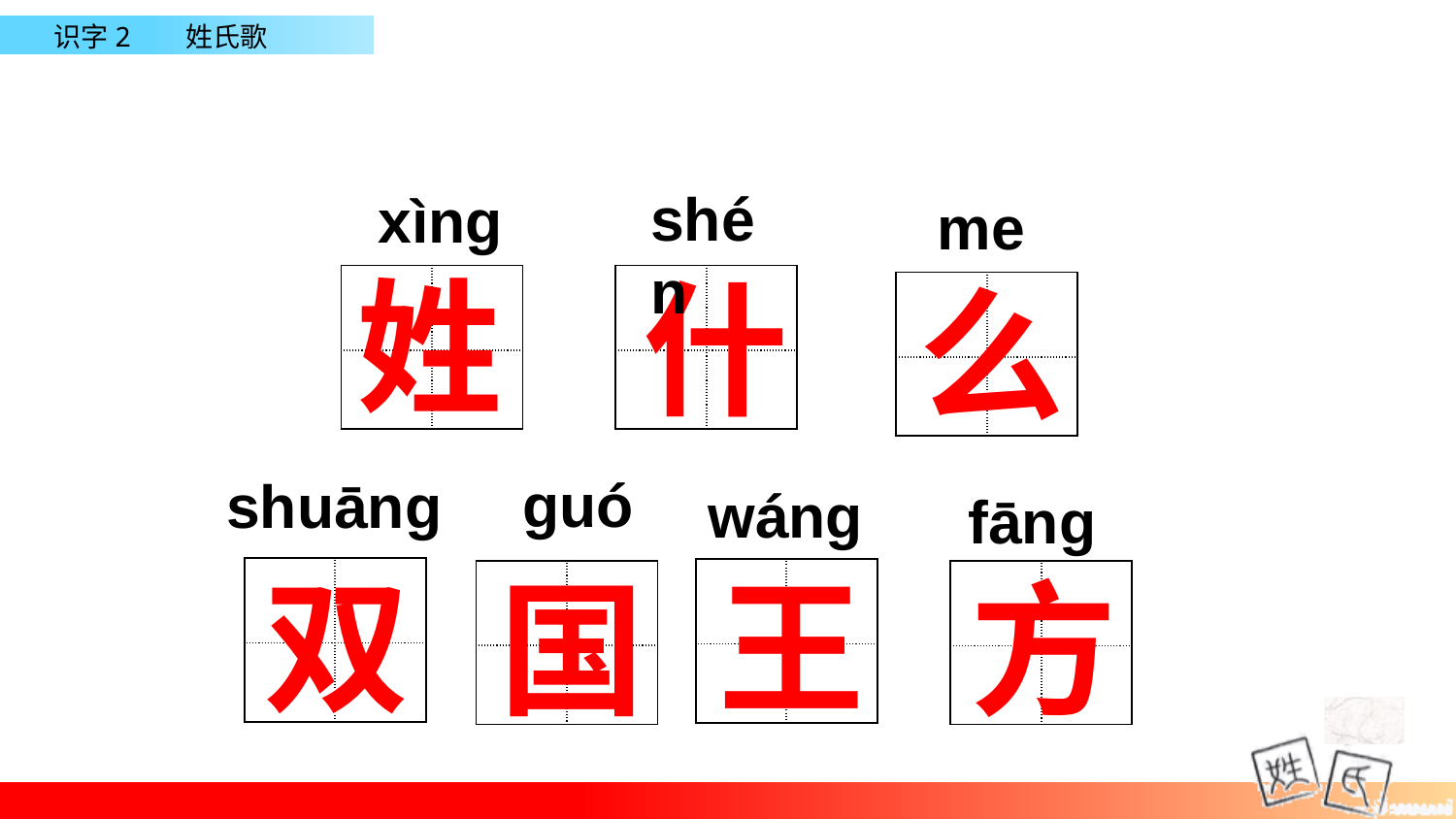

shén
xìng
me
姓
什
么
|  |  |
| --- | --- |
|  |  |
|  |  |
| --- | --- |
|  |  |
|  |  |
| --- | --- |
|  |  |
guó
shuāng
wáng
 fāng
双
王
国
方
|  |  |
| --- | --- |
|  |  |
|  |  |
| --- | --- |
|  |  |
|  |  |
| --- | --- |
|  |  |
|  |  |
| --- | --- |
|  |  |